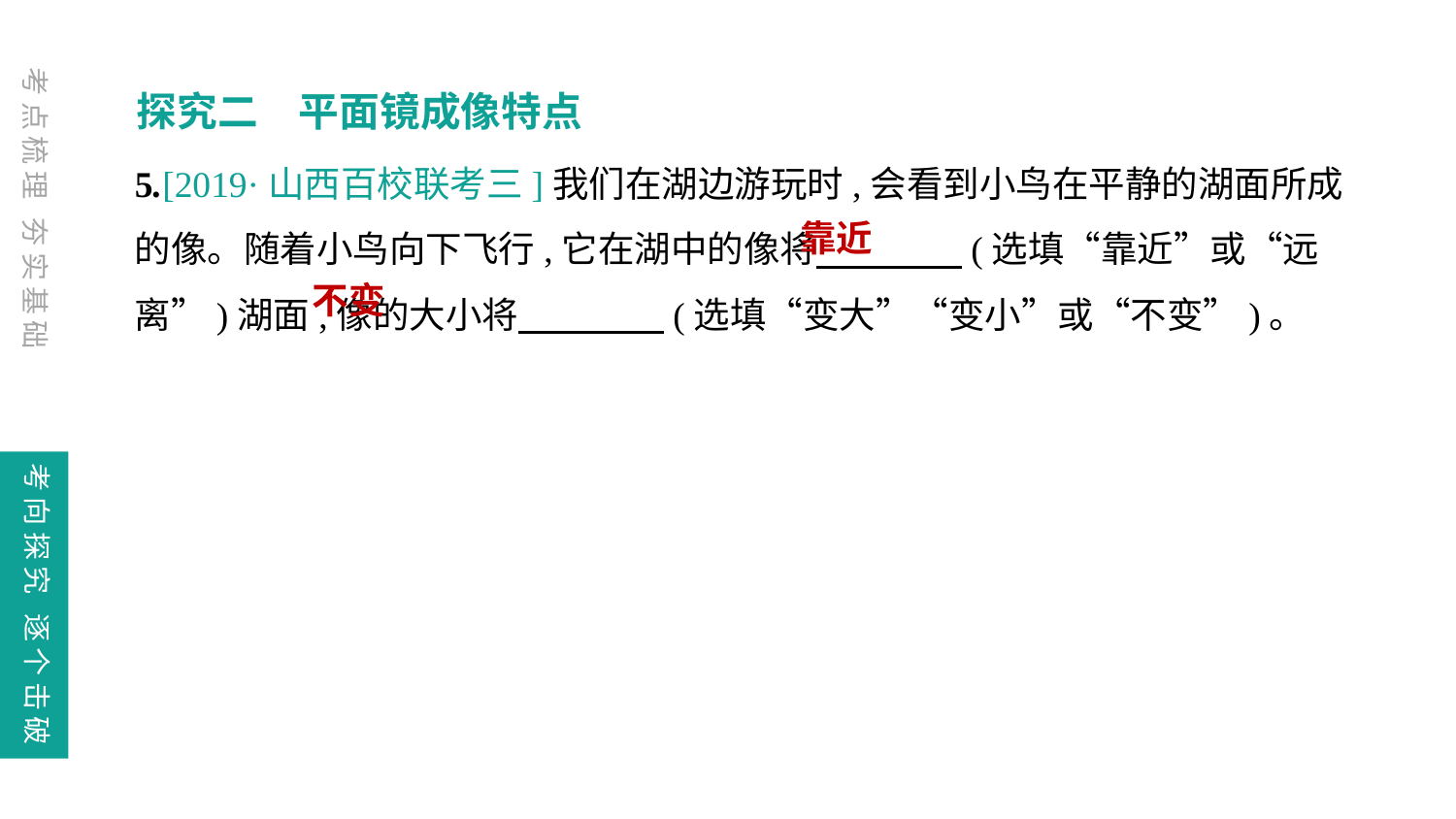

探究二　平面镜成像特点
5.[2019·山西百校联考三]我们在湖边游玩时,会看到小鸟在平静的湖面所成的像。随着小鸟向下飞行,它在湖中的像将　　　　(选填“靠近”或“远离”)湖面,像的大小将　　　　(选填“变大”“变小”或“不变”)。
靠近
不变